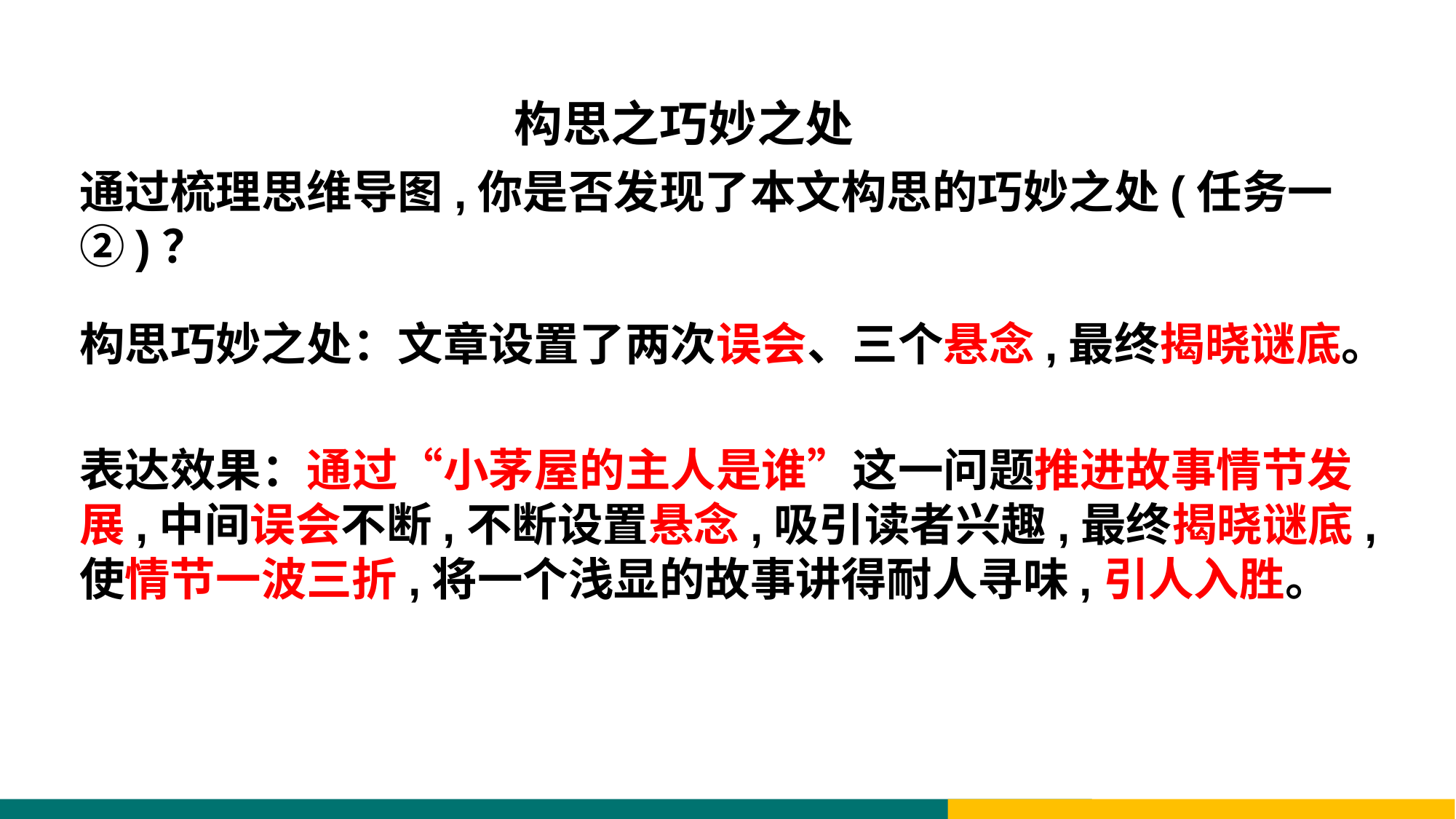

构思之巧妙之处
通过梳理思维导图,你是否发现了本文构思的巧妙之处(任务一②)？
构思巧妙之处：文章设置了两次误会、三个悬念,最终揭晓谜底。
表达效果：通过“小茅屋的主人是谁”这一问题推进故事情节发展,中间误会不断,不断设置悬念,吸引读者兴趣,最终揭晓谜底,使情节一波三折,将一个浅显的故事讲得耐人寻味,引人入胜。